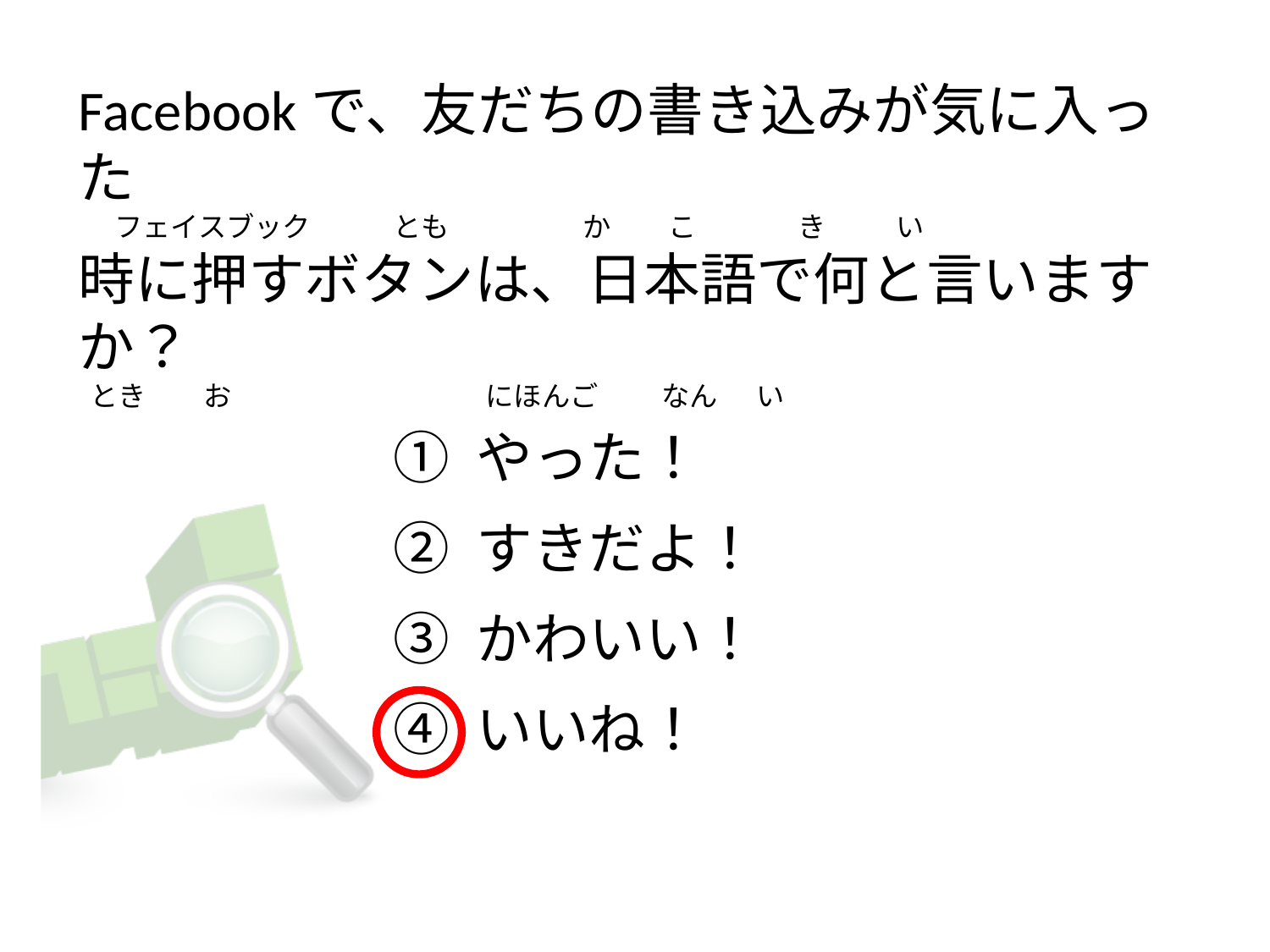

Facebookで、友だちの書き込みが気に入った
     フェイスブック             とも                     か         こ                き           い
時に押すボタンは、日本語で何と言いますか？
 とき         お                                        にほんご          なん      い
① やった！
② すきだよ！
③ かわいい！
④ いいね！